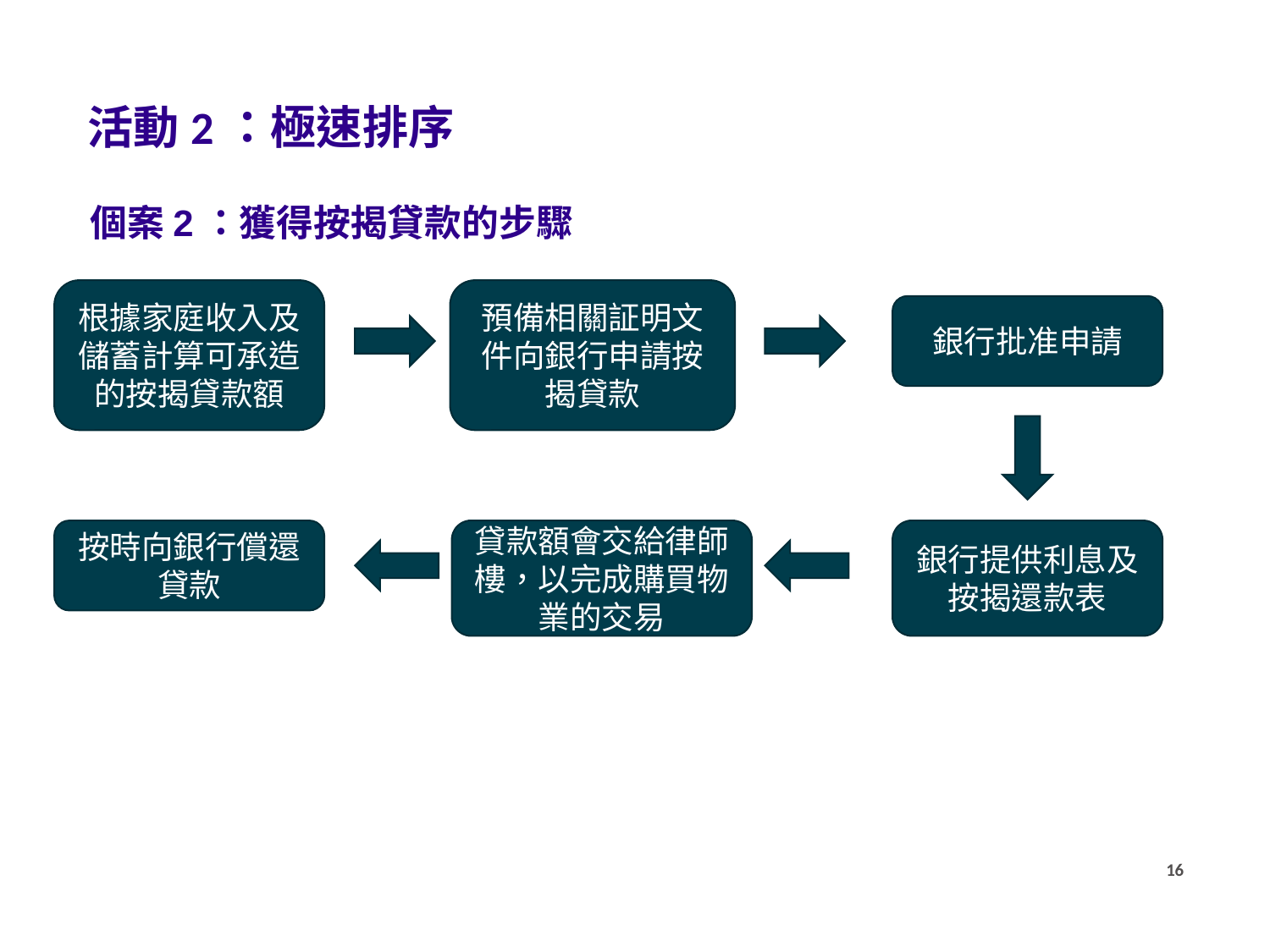

活動2：極速排序
個案2：獲得按揭貸款的步驟
根據家庭收入及儲蓄計算可承造的按揭貸款額
預備相關証明文件向銀行申請按揭貸款
銀行批准申請

按時向銀行償還貸款
貸款額會交給律師樓，以完成購買物業的交易
銀行提供利息及按揭還款表